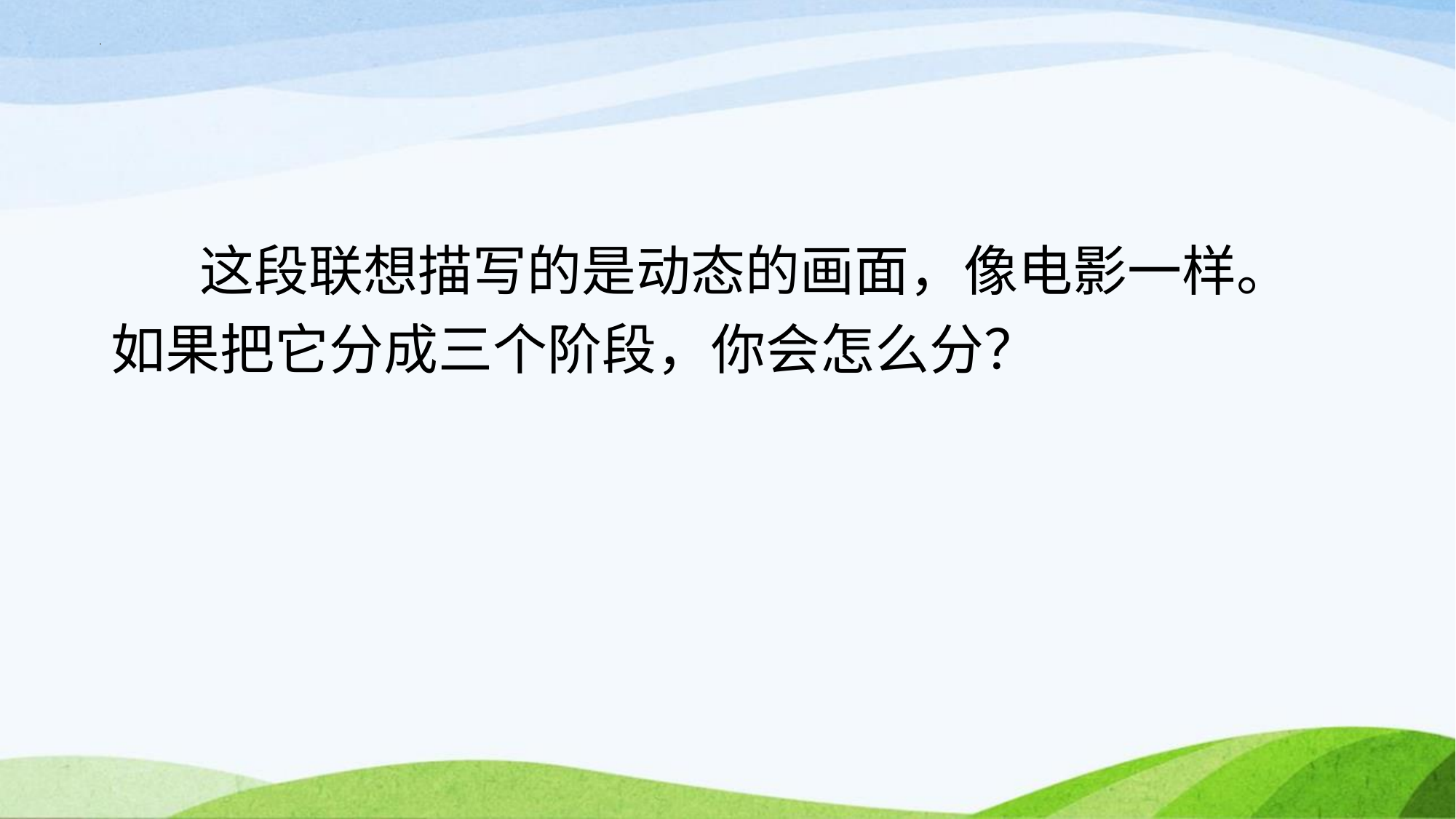

这段联想描写的是动态的画面，像电影一样。如果把它分成三个阶段，你会怎么分？